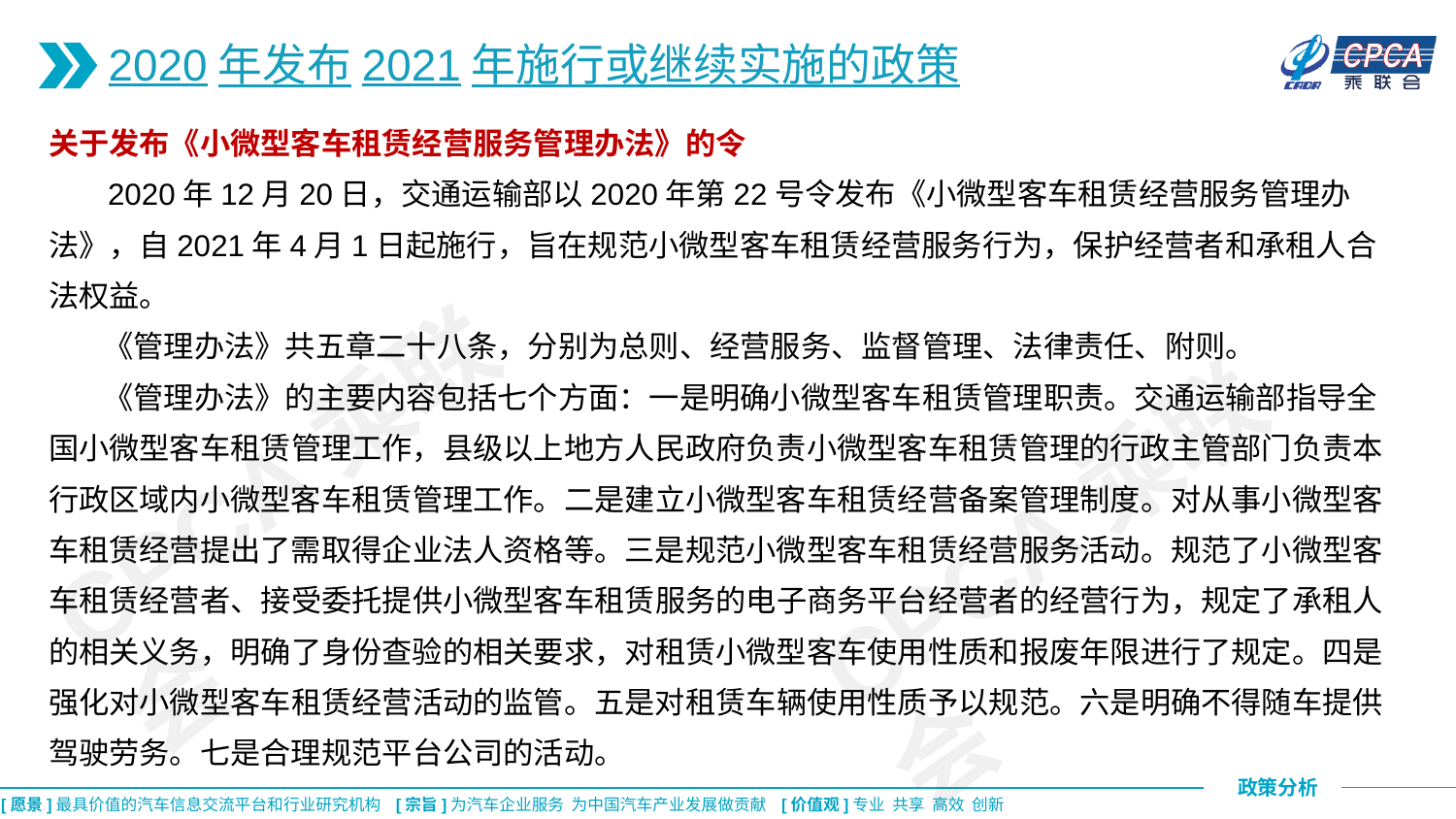

2020年发布2021年施行或继续实施的政策
关于发布《小微型客车租赁经营服务管理办法》的令
       2020年12月20日，交通运输部以2020年第22号令发布《小微型客车租赁经营服务管理办法》，自2021年4月1日起施行，旨在规范小微型客车租赁经营服务行为，保护经营者和承租人合法权益。
       《管理办法》共五章二十八条，分别为总则、经营服务、监督管理、法律责任、附则。
       《管理办法》的主要内容包括七个方面：一是明确小微型客车租赁管理职责。交通运输部指导全国小微型客车租赁管理工作，县级以上地方人民政府负责小微型客车租赁管理的行政主管部门负责本行政区域内小微型客车租赁管理工作。二是建立小微型客车租赁经营备案管理制度。对从事小微型客车租赁经营提出了需取得企业法人资格等。三是规范小微型客车租赁经营服务活动。规范了小微型客车租赁经营者、接受委托提供小微型客车租赁服务的电子商务平台经营者的经营行为，规定了承租人的相关义务，明确了身份查验的相关要求，对租赁小微型客车使用性质和报废年限进行了规定。四是强化对小微型客车租赁经营活动的监管。五是对租赁车辆使用性质予以规范。六是明确不得随车提供驾驶劳务。七是合理规范平台公司的活动。
CPCA乘联会
CPCA乘联会